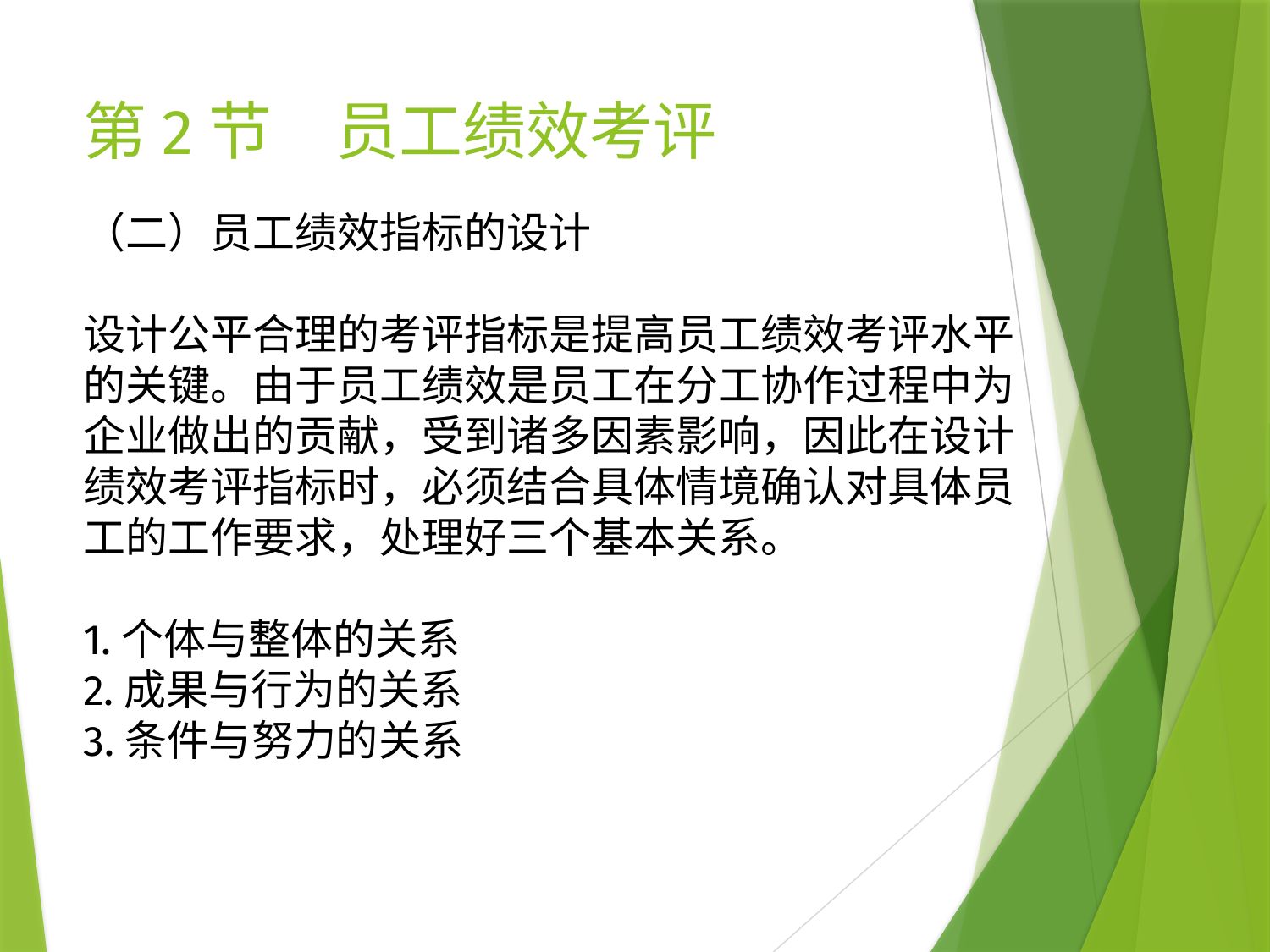

# 第2节　员工绩效考评
（二）员工绩效指标的设计

设计公平合理的考评指标是提高员工绩效考评水平的关键。由于员工绩效是员工在分工协作过程中为企业做出的贡献，受到诸多因素影响，因此在设计绩效考评指标时，必须结合具体情境确认对具体员工的工作要求，处理好三个基本关系。

1.个体与整体的关系
2.成果与行为的关系
3.条件与努力的关系